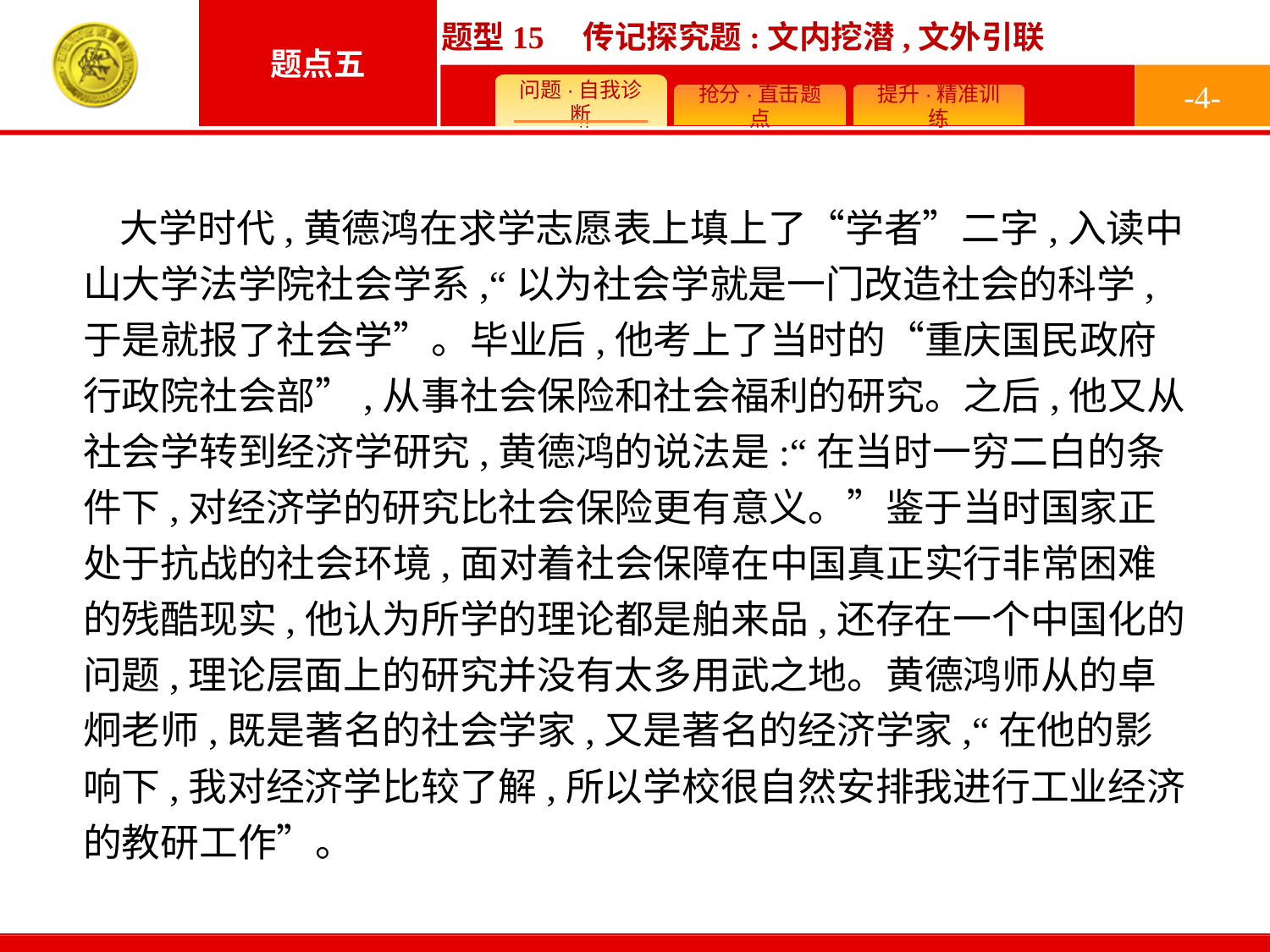

-4-
大学时代,黄德鸿在求学志愿表上填上了“学者”二字,入读中山大学法学院社会学系,“以为社会学就是一门改造社会的科学,于是就报了社会学”。毕业后,他考上了当时的“重庆国民政府行政院社会部”,从事社会保险和社会福利的研究。之后,他又从社会学转到经济学研究,黄德鸿的说法是:“在当时一穷二白的条件下,对经济学的研究比社会保险更有意义。”鉴于当时国家正处于抗战的社会环境,面对着社会保障在中国真正实行非常困难的残酷现实,他认为所学的理论都是舶来品,还存在一个中国化的问题,理论层面上的研究并没有太多用武之地。黄德鸿师从的卓炯老师,既是著名的社会学家,又是著名的经济学家,“在他的影响下,我对经济学比较了解,所以学校很自然安排我进行工业经济的教研工作”。